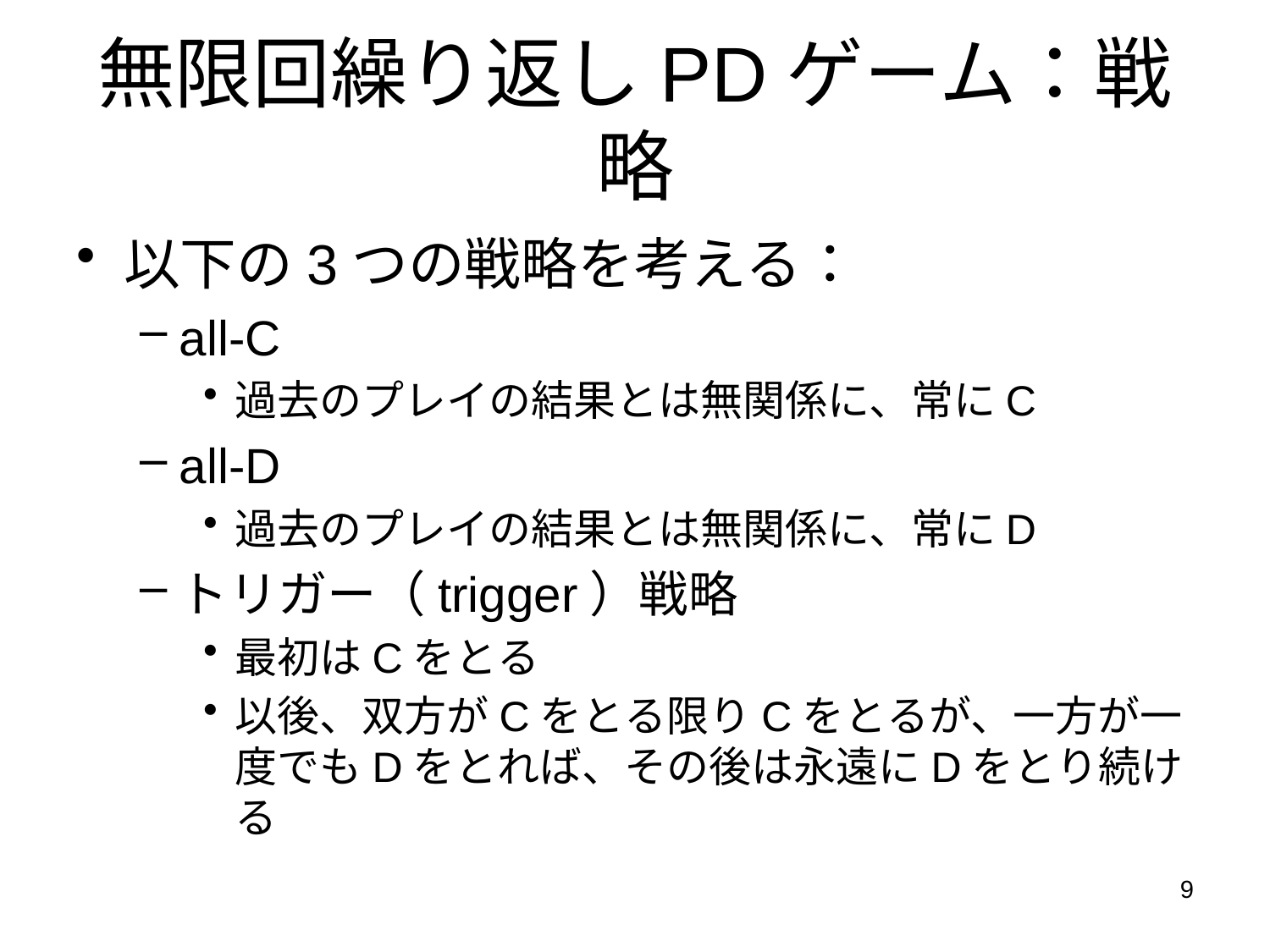

無限回繰り返しPDゲーム：戦略
以下の3つの戦略を考える：
all-C
過去のプレイの結果とは無関係に、常にC
all-D
過去のプレイの結果とは無関係に、常にD
トリガー（trigger）戦略
最初はCをとる
以後、双方がCをとる限りCをとるが、一方が一度でもDをとれば、その後は永遠にDをとり続ける
9